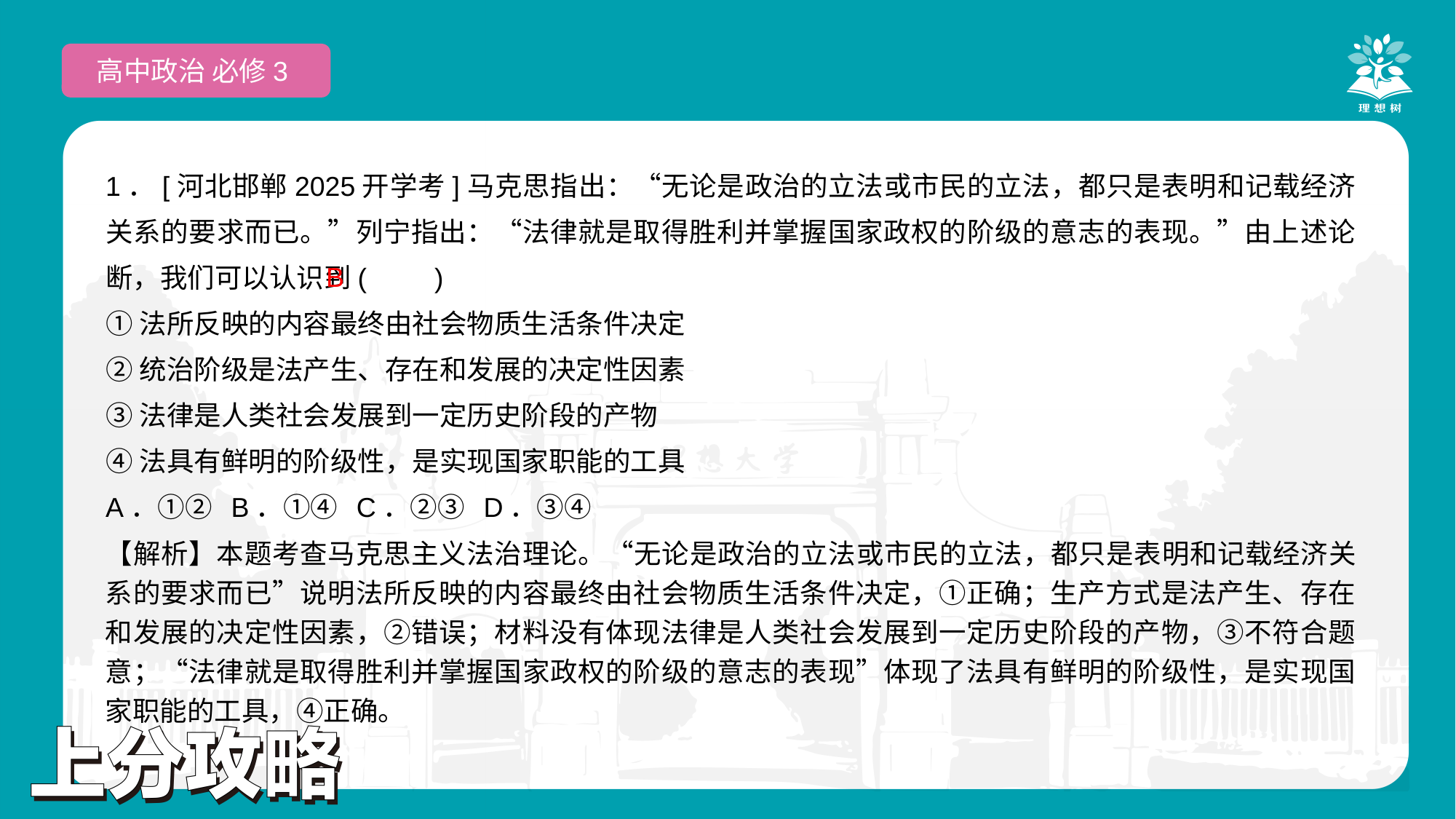

高中政治 必修3
1．[河北邯郸2025开学考]马克思指出：“无论是政治的立法或市民的立法，都只是表明和记载经济关系的要求而已。”列宁指出：“法律就是取得胜利并掌握国家政权的阶级的意志的表现。”由上述论断，我们可以认识到(　　)
①法所反映的内容最终由社会物质生活条件决定
②统治阶级是法产生、存在和发展的决定性因素
③法律是人类社会发展到一定历史阶段的产物
④法具有鲜明的阶级性，是实现国家职能的工具
A．①②  B．①④  C．②③  D．③④
 B
【解析】本题考查马克思主义法治理论。“无论是政治的立法或市民的立法，都只是表明和记载经济关系的要求而已”说明法所反映的内容最终由社会物质生活条件决定，①正确；生产方式是法产生、存在和发展的决定性因素，②错误；材料没有体现法律是人类社会发展到一定历史阶段的产物，③不符合题意；“法律就是取得胜利并掌握国家政权的阶级的意志的表现”体现了法具有鲜明的阶级性，是实现国家职能的工具，④正确。